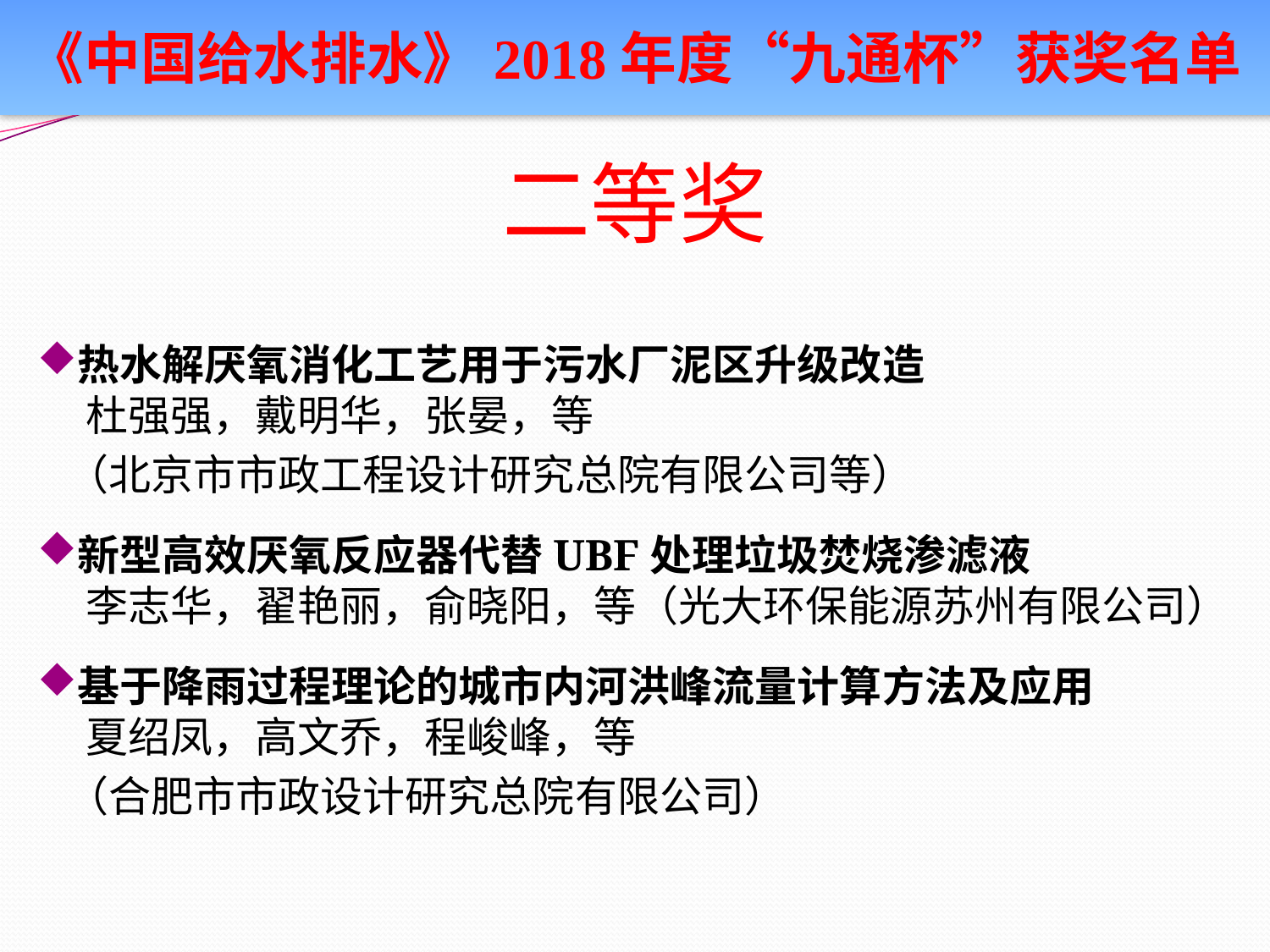

《中国给水排水》2018年度“九通杯”获奖名单
# 二等奖
热水解厌氧消化工艺用于污水厂泥区升级改造
    杜强强，戴明华，张晏，等
  （北京市市政工程设计研究总院有限公司等）
新型高效厌氧反应器代替UBF处理垃圾焚烧渗滤液
    李志华，翟艳丽，俞晓阳，等（光大环保能源苏州有限公司）
基于降雨过程理论的城市内河洪峰流量计算方法及应用
    夏绍凤，高文乔，程峻峰，等
  （合肥市市政设计研究总院有限公司）